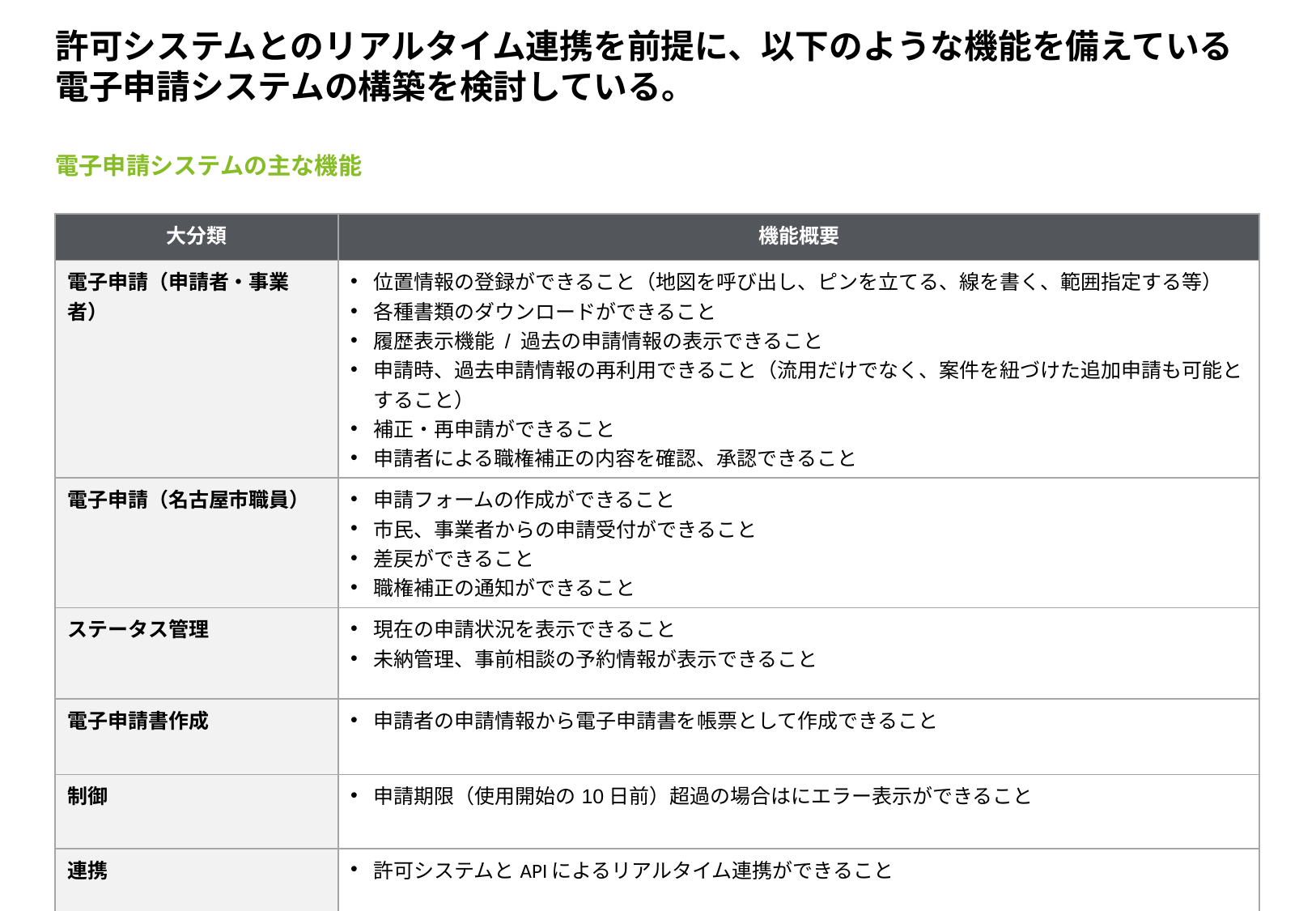

# 許可システムとのリアルタイム連携を前提に、以下のような機能を備えている電子申請システムの構築を検討している。
電子申請システムの主な機能
| 大分類 | 機能概要 |
| --- | --- |
| 電子申請（申請者・事業者） | 位置情報の登録ができること（地図を呼び出し、ピンを立てる、線を書く、範囲指定する等） 各種書類のダウンロードができること 履歴表示機能 / 過去の申請情報の表示できること 申請時、過去申請情報の再利用できること（流用だけでなく、案件を紐づけた追加申請も可能とすること） 補正・再申請ができること 申請者による職権補正の内容を確認、承認できること |
| 電子申請（名古屋市職員） | 申請フォームの作成ができること 市民、事業者からの申請受付ができること 差戻ができること 職権補正の通知ができること |
| ステータス管理 | 現在の申請状況を表示できること 未納管理、事前相談の予約情報が表示できること |
| 電子申請書作成 | 申請者の申請情報から電子申請書を帳票として作成できること |
| 制御 | 申請期限（使用開始の10日前）超過の場合はにエラー表示ができること |
| 連携 | 許可システムとAPIによるリアルタイム連携ができること |
11
＜Confidential＞